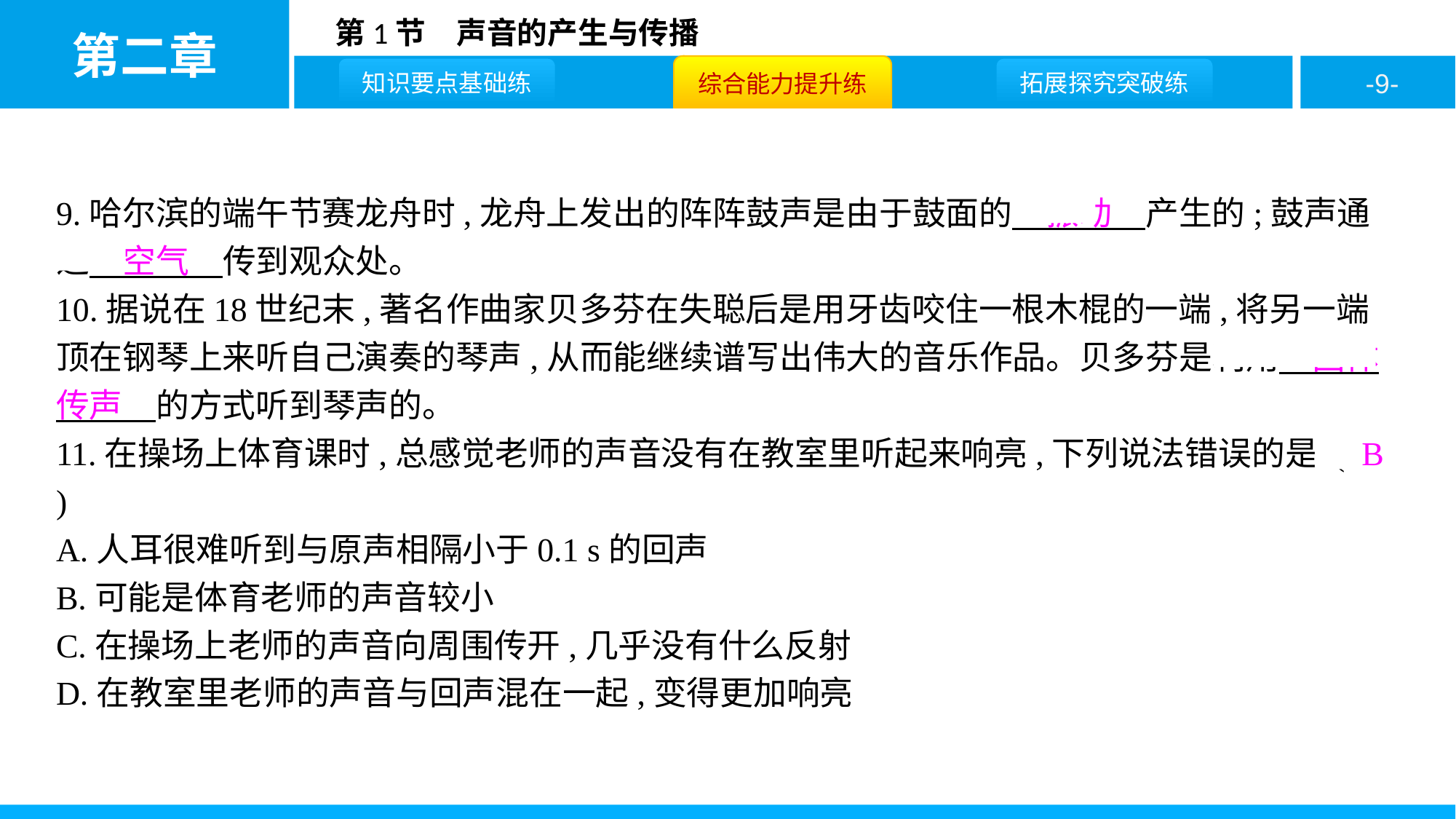

9.哈尔滨的端午节赛龙舟时,龙舟上发出的阵阵鼓声是由于鼓面的　振动　产生的;鼓声通过　空气　传到观众处。
10.据说在18世纪末,著名作曲家贝多芬在失聪后是用牙齿咬住一根木棍的一端,将另一端顶在钢琴上来听自己演奏的琴声,从而能继续谱写出伟大的音乐作品。贝多芬是利用　固体传声　的方式听到琴声的。
11.在操场上体育课时,总感觉老师的声音没有在教室里听起来响亮,下列说法错误的是 (  B  )
A.人耳很难听到与原声相隔小于0.1 s的回声
B.可能是体育老师的声音较小
C.在操场上老师的声音向周围传开,几乎没有什么反射
D.在教室里老师的声音与回声混在一起,变得更加响亮